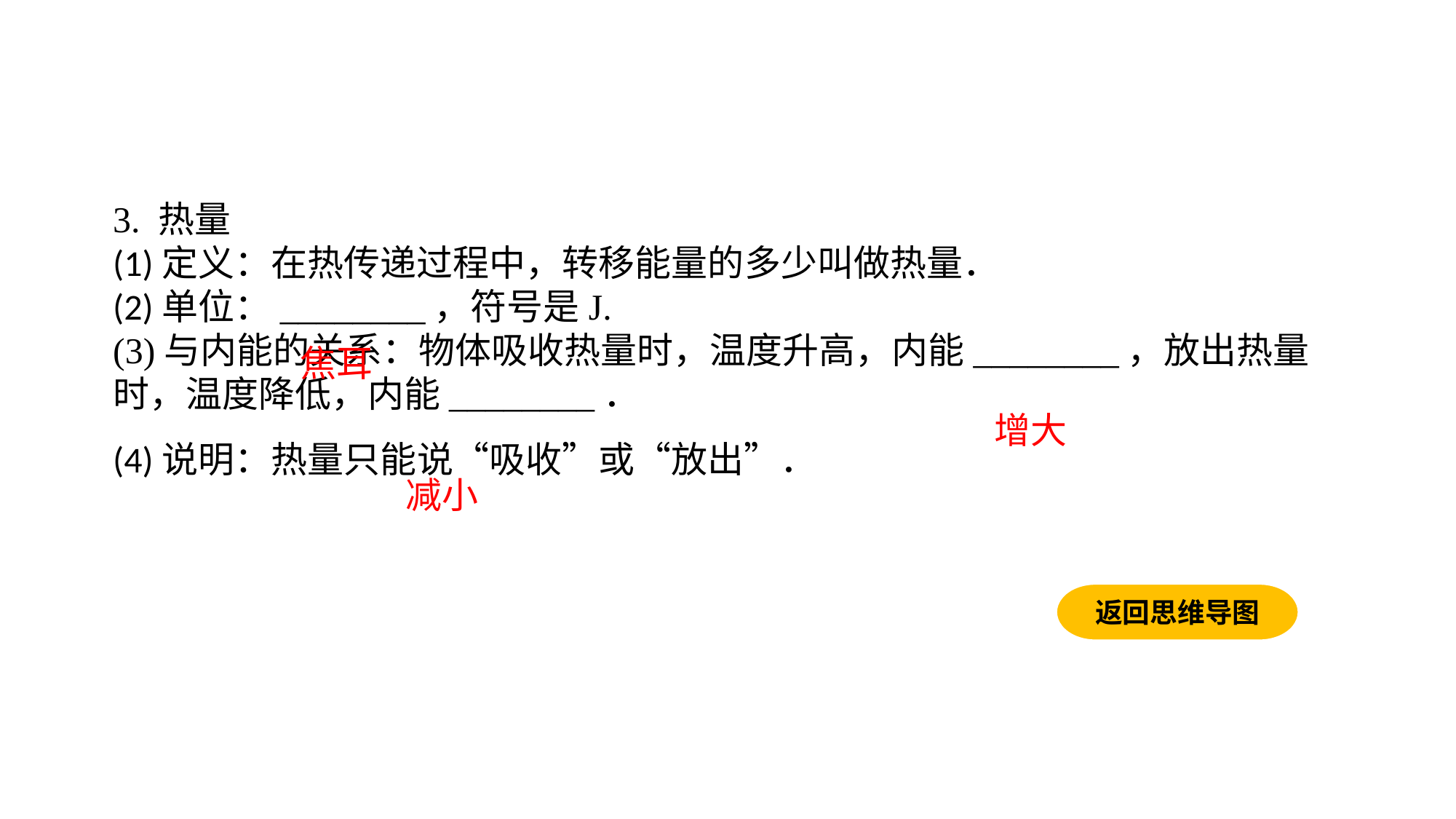

3. 热量(1)定义：在热传递过程中，转移能量的多少叫做热量．(2)单位：________，符号是J.(3)与内能的关系：物体吸收热量时，温度升高，内能________，放出热量时，温度降低，内能________．(4)说明：热量只能说“吸收”或“放出”．
焦耳
增大
减小
返回思维导图